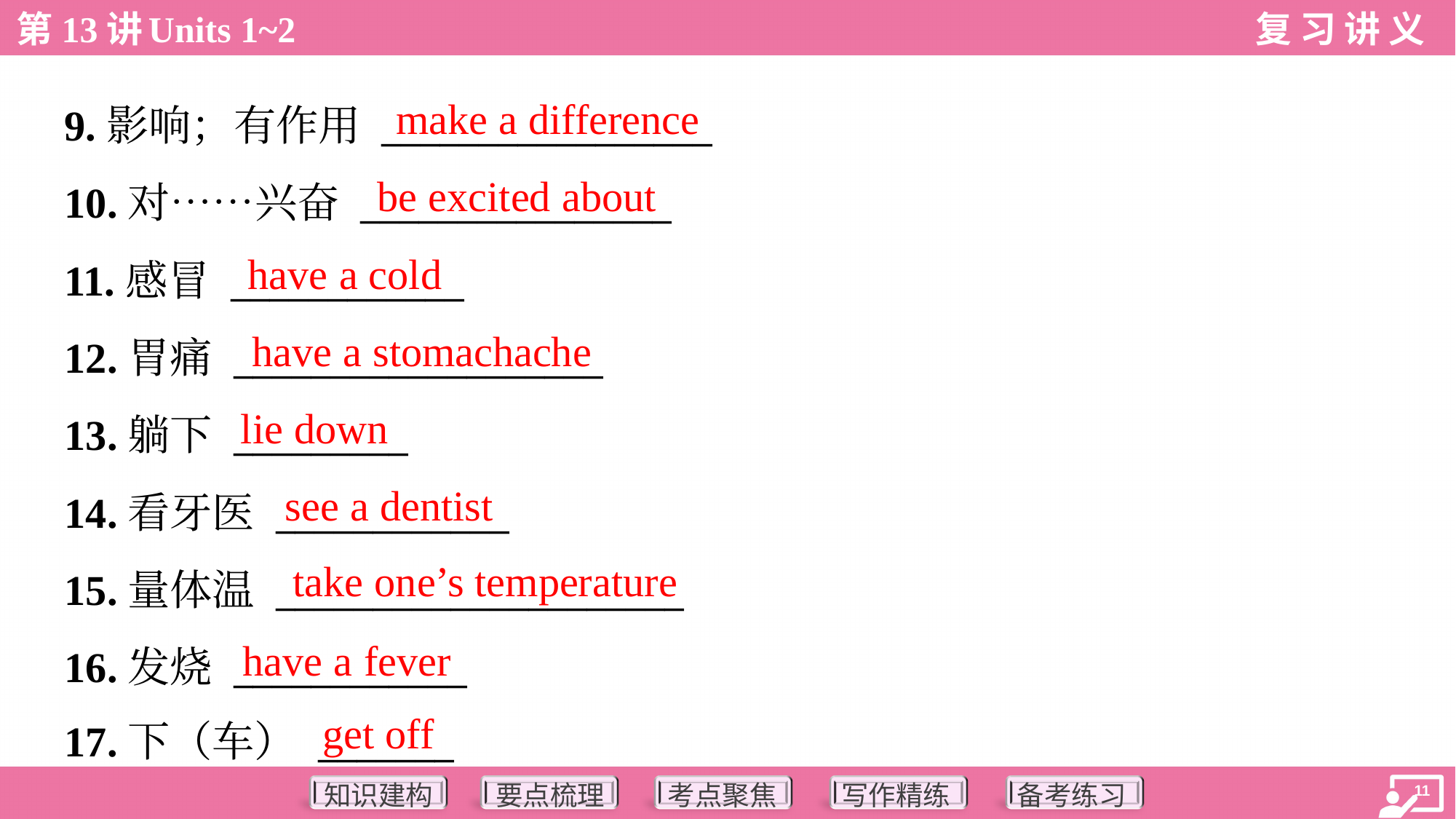

make a difference
9.影响；有作用 _________________
10.对……兴奋 ________________
11.感冒 ____________
12.胃痛 ___________________
13.躺下 _________
14.看牙医 ____________
15.量体温 _____________________
16.发烧 ____________
17.下（车） _______
be excited about
have a cold
have a stomachache
lie down
see a dentist
take one’s temperature
have a fever
get off